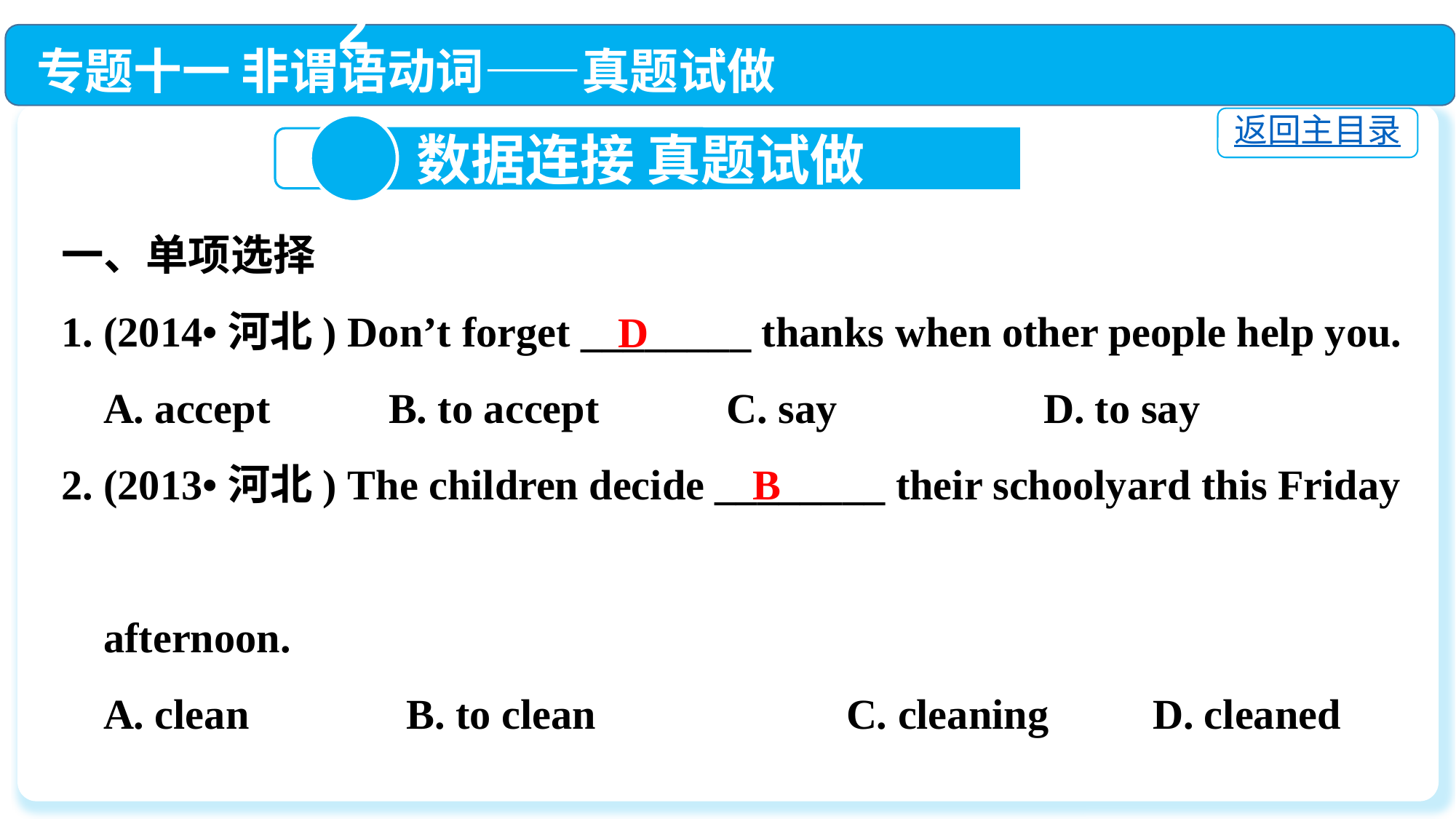

专题十一 非谓语动词——真题试做

返回主目录
2

   数据连接 真题试做
一、单项选择
1. (2014•河北) Don’t forget ________ thanks when other people help you.
    A. accept		B. to accept		 C. say　　		D. to say
2. (2013•河北) The children decide ________ their schoolyard this Friday
    afternoon.
    A. clean　　　 B. to clean  		  C. cleaning	D. cleaned
D
 B